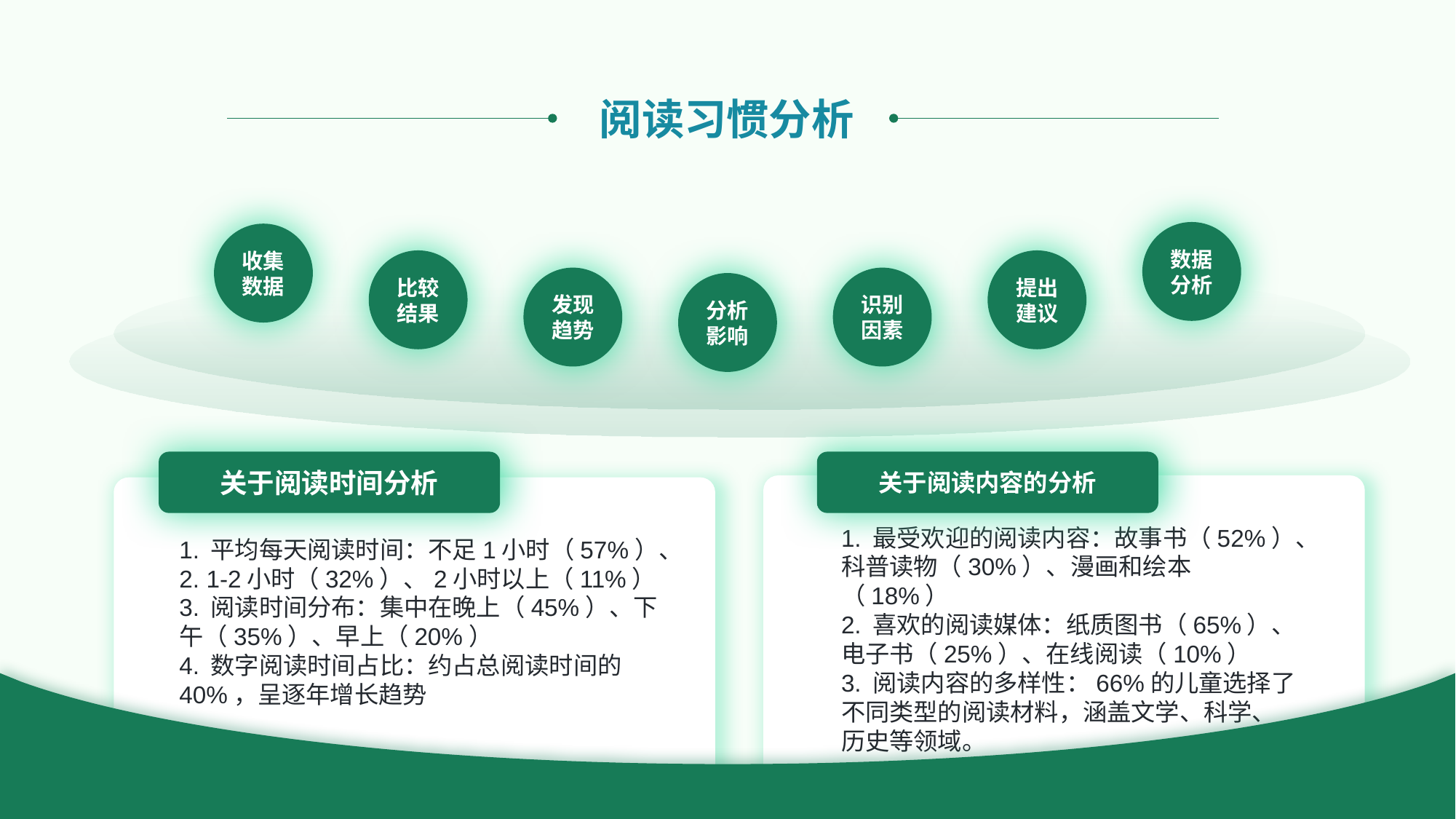

阅读习惯分析
数据分析
收集数据
比较结果
提出建议
发现趋势
识别因素
分析影响

关于阅读时间分析

 平均每天阅读时间：不足1小时（57%）、
 1-2小时（32%）、2小时以上（11%）
 阅读时间分布：集中在晚上（45%）、下午（35%）、早上（20%）
 数字阅读时间占比：约占总阅读时间的40%，呈逐年增长趋势
关于阅读内容的分析

 最受欢迎的阅读内容：故事书（52%）、科普读物（30%）、漫画和绘本（18%）
 喜欢的阅读媒体：纸质图书（65%）、电子书（25%）、在线阅读（10%）
 阅读内容的多样性：66%的儿童选择了不同类型的阅读材料，涵盖文学、科学、历史等领域。